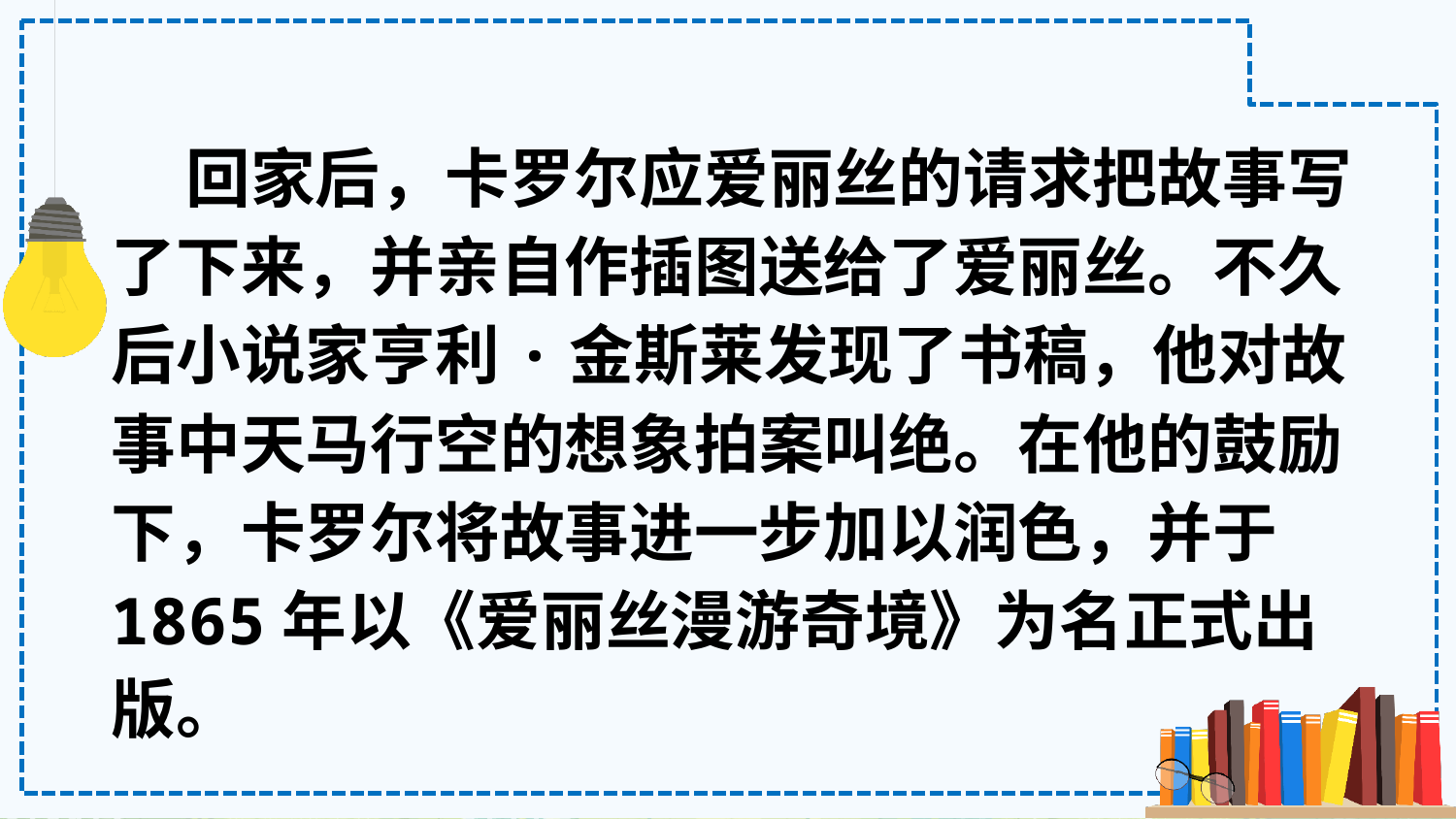

回家后，卡罗尔应爱丽丝的请求把故事写了下来，并亲自作插图送给了爱丽丝。不久后小说家亨利·金斯莱发现了书稿，他对故事中天马行空的想象拍案叫绝。在他的鼓励下，卡罗尔将故事进一步加以润色，并于1865年以《爱丽丝漫游奇境》为名正式出版。